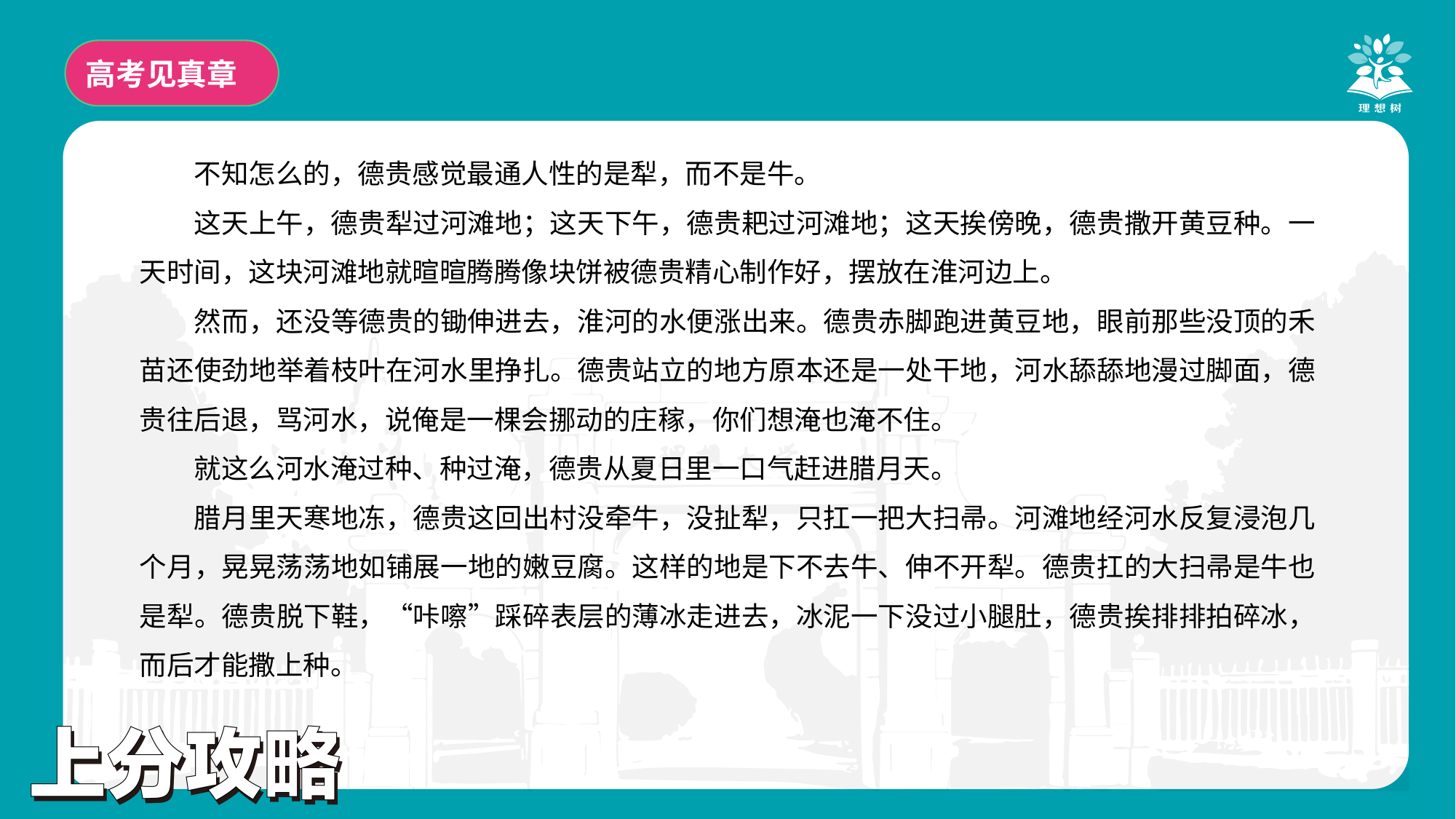

高考见真章
不知怎么的，德贵感觉最通人性的是犁，而不是牛。
这天上午，德贵犁过河滩地；这天下午，德贵耙过河滩地；这天挨傍晚，德贵撒开黄豆种。一天时间，这块河滩地就暄暄腾腾像块饼被德贵精心制作好，摆放在淮河边上。
然而，还没等德贵的锄伸进去，淮河的水便涨出来。德贵赤脚跑进黄豆地，眼前那些没顶的禾苗还使劲地举着枝叶在河水里挣扎。德贵站立的地方原本还是一处干地，河水舔舔地漫过脚面，德贵往后退，骂河水，说俺是一棵会挪动的庄稼，你们想淹也淹不住。
就这么河水淹过种、种过淹，德贵从夏日里一口气赶进腊月天。
腊月里天寒地冻，德贵这回出村没牵牛，没扯犁，只扛一把大扫帚。河滩地经河水反复浸泡几个月，晃晃荡荡地如铺展一地的嫩豆腐。这样的地是下不去牛、伸不开犁。德贵扛的大扫帚是牛也是犁。德贵脱下鞋，“咔嚓”踩碎表层的薄冰走进去，冰泥一下没过小腿肚，德贵挨排排拍碎冰，而后才能撒上种。